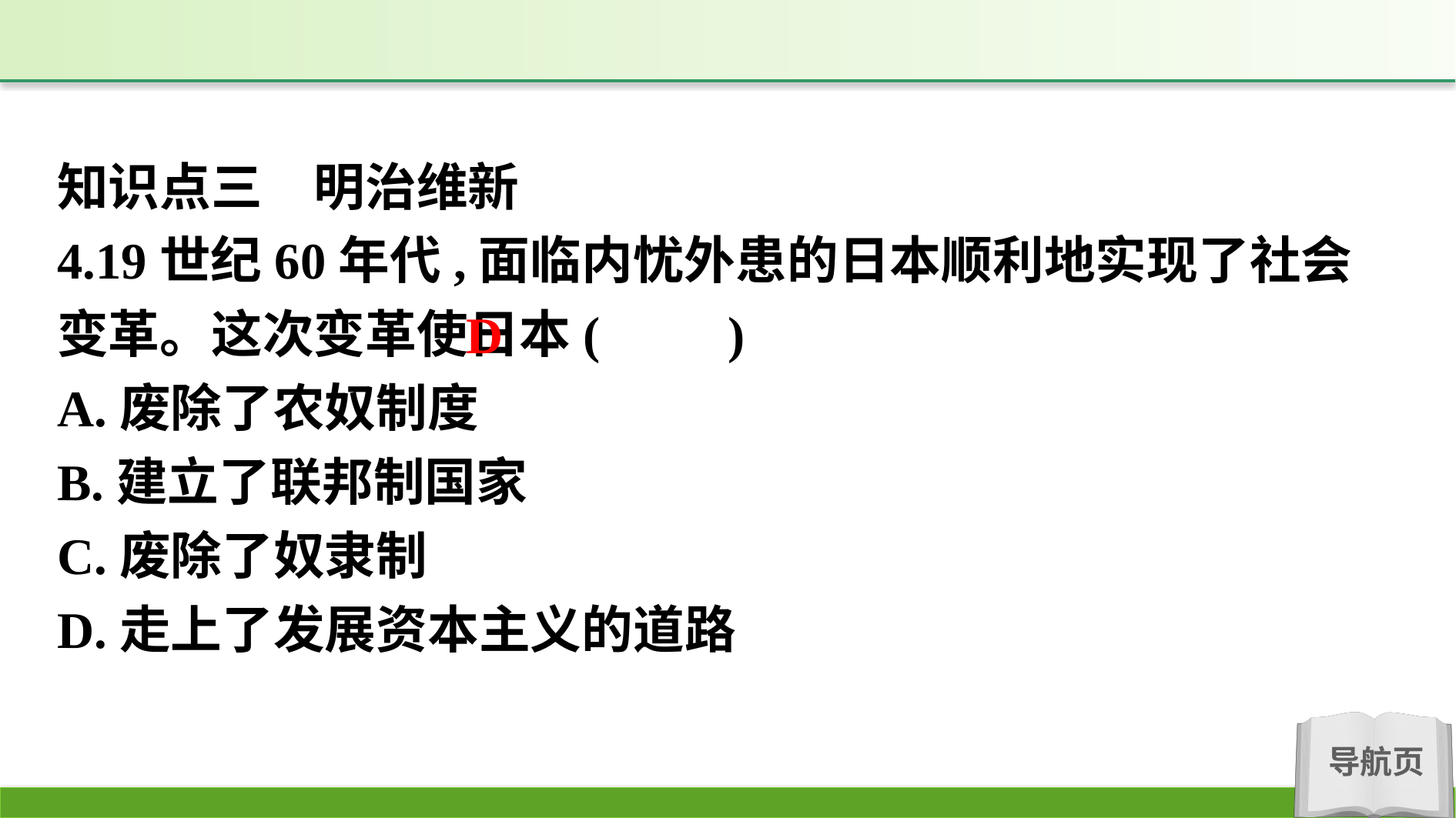

知识点三　明治维新
4.19世纪60年代,面临内忧外患的日本顺利地实现了社会变革。这次变革使日本(　　)
A.废除了农奴制度
B.建立了联邦制国家
C.废除了奴隶制
D.走上了发展资本主义的道路
D